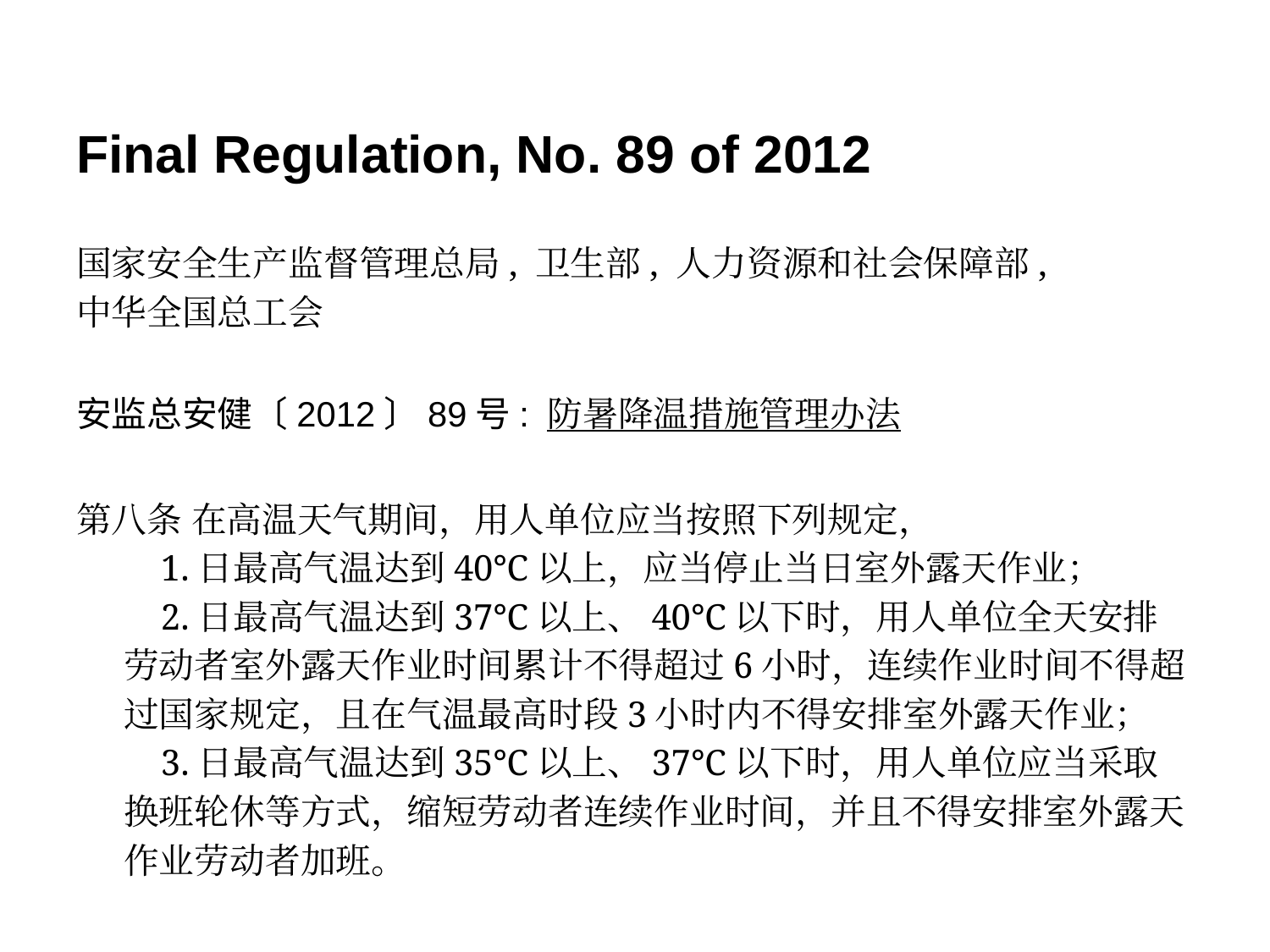

# Final Regulation, No. 89 of 2012
国家安全生产监督管理总局, 卫生部, 人力资源和社会保障部,
中华全国总工会

安监总安健〔2012〕89号: 防暑降温措施管理办法

第八条 在高温天气期间，用人单位应当按照下列规定，
1.日最高气温达到40℃以上，应当停止当日室外露天作业；
2.日最高气温达到37℃以上、40℃以下时，用人单位全天安排劳动者室外露天作业时间累计不得超过6小时，连续作业时间不得超过国家规定，且在气温最高时段3小时内不得安排室外露天作业；
3.日最高气温达到35℃以上、37℃以下时，用人单位应当采取换班轮休等方式，缩短劳动者连续作业时间，并且不得安排室外露天作业劳动者加班。